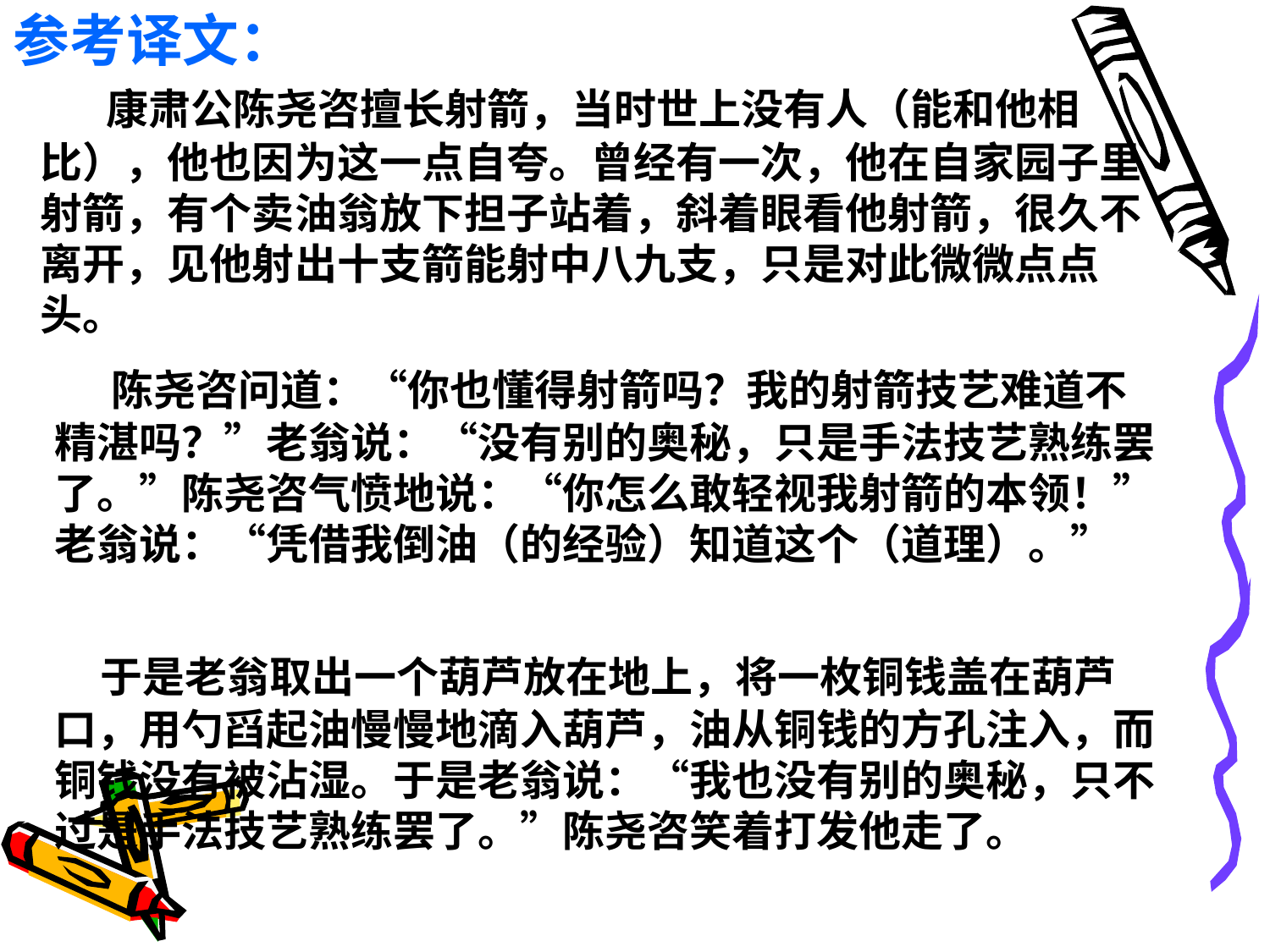

参考译文：
    康肃公陈尧咨擅长射箭，当时世上没有人（能和他相比），他也因为这一点自夸。曾经有一次，他在自家园子里射箭，有个卖油翁放下担子站着，斜着眼看他射箭，很久不离开，见他射出十支箭能射中八九支，只是对此微微点点头。
    陈尧咨问道：“你也懂得射箭吗？我的射箭技艺难道不精湛吗？”老翁说：“没有别的奥秘，只是手法技艺熟练罢了。”陈尧咨气愤地说：“你怎么敢轻视我射箭的本领！”老翁说：“凭借我倒油（的经验）知道这个（道理）。”
   于是老翁取出一个葫芦放在地上，将一枚铜钱盖在葫芦口，用勺舀起油慢慢地滴入葫芦，油从铜钱的方孔注入，而铜钱没有被沾湿。于是老翁说：“我也没有别的奥秘，只不过是手法技艺熟练罢了。”陈尧咨笑着打发他走了。